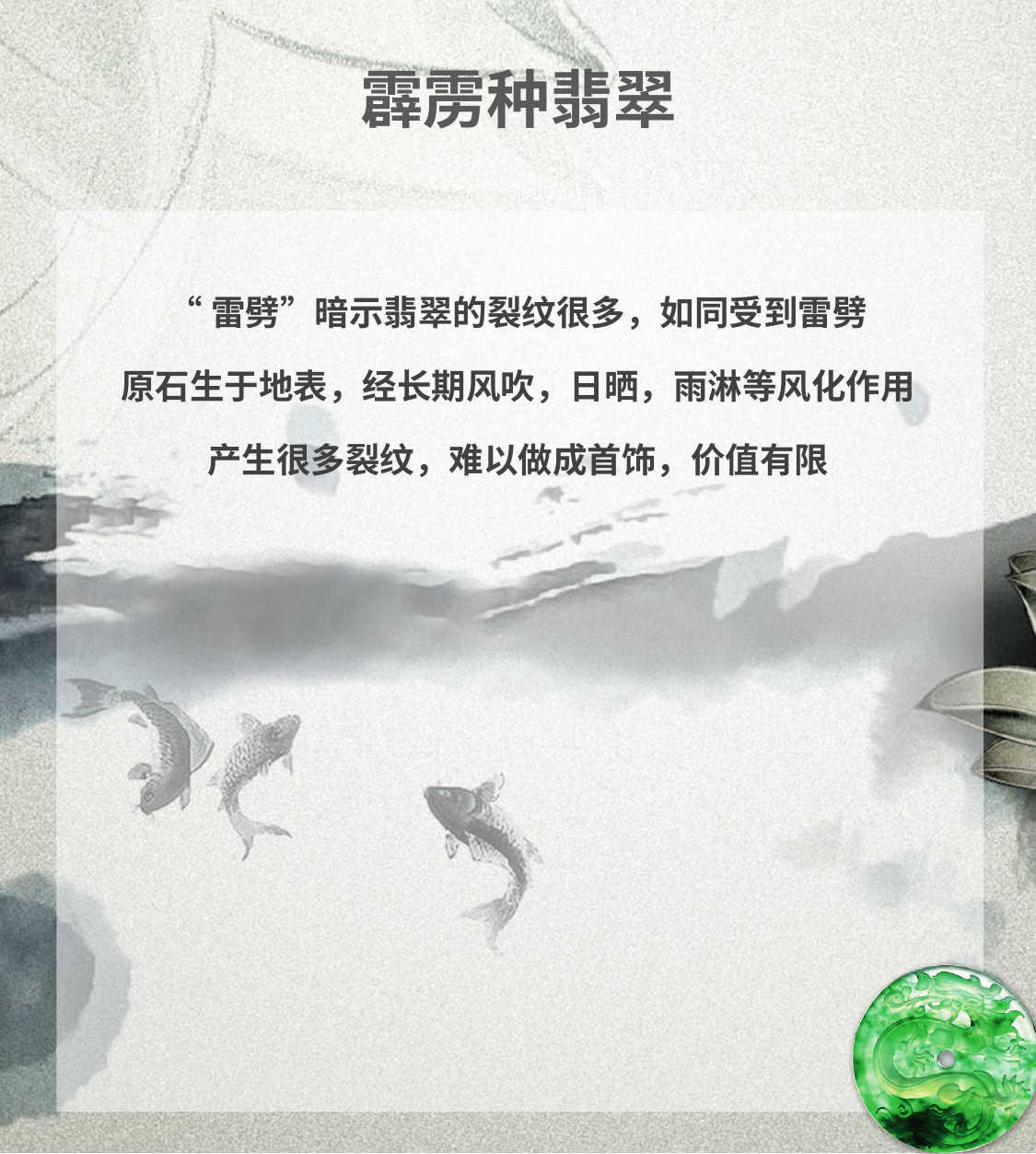

# 霹雳种翡翠

“雷劈”暗示翡翠的裂纹很多，如同受到雷劈
原石生于地表，经长期风吹，日晒，雨淋等风化作用
产生很多裂纹，难以做成首饰，价值有限